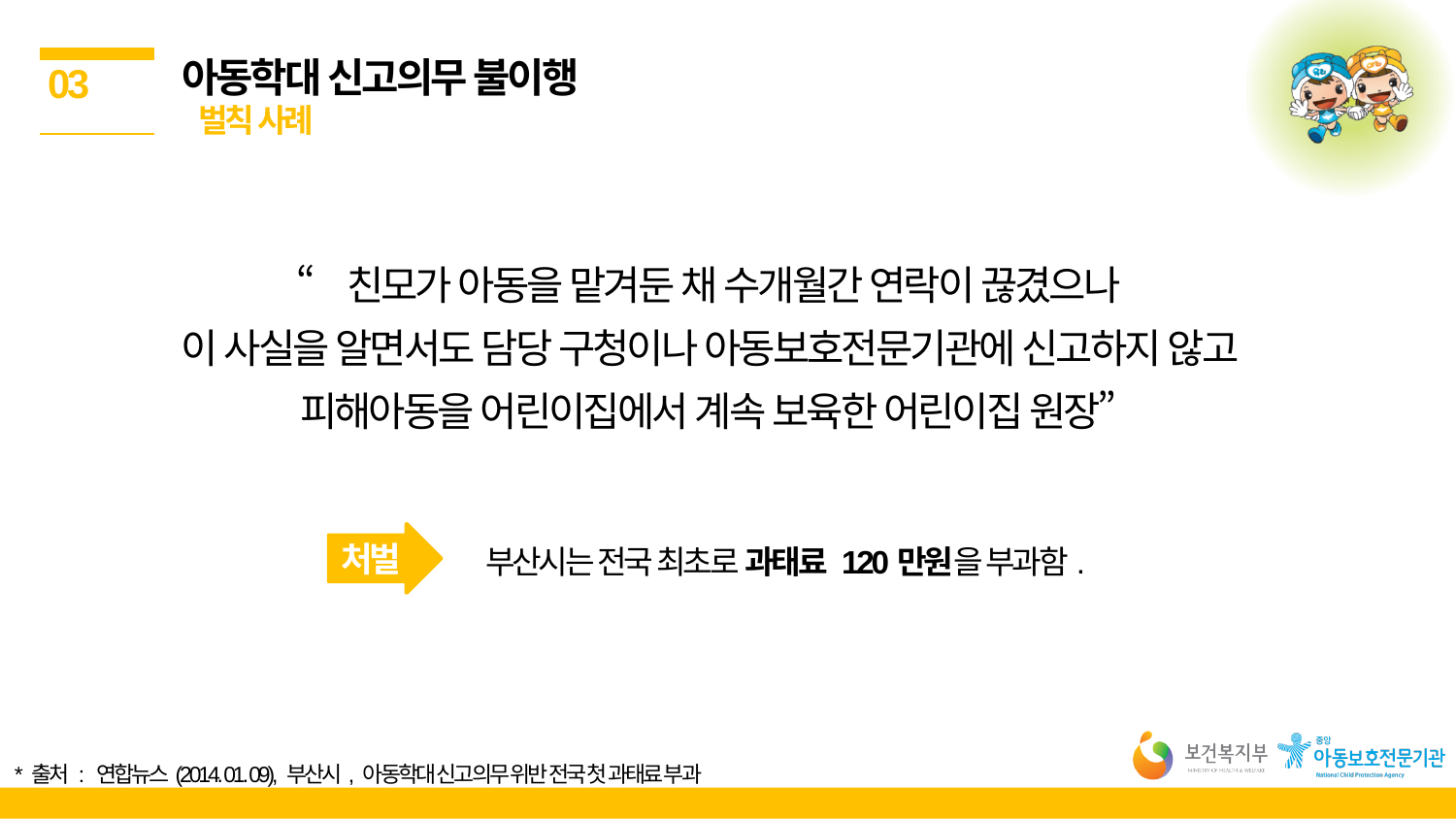

아동학대 신고의무 불이행
 벌칙 사례
03
“친모가 아동을 맡겨둔 채 수개월간 연락이 끊겼으나
이 사실을 알면서도 담당 구청이나 아동보호전문기관에 신고하지 않고 피해아동을 어린이집에서 계속 보육한 어린이집 원장”
부산시는 전국 최초로 과태료 120만원을 부과함.

처벌
* 출처 :  연합뉴스(2014. 01. 09), 부산시, 아동학대 신고의무 위반 전국 첫 과태료 부과